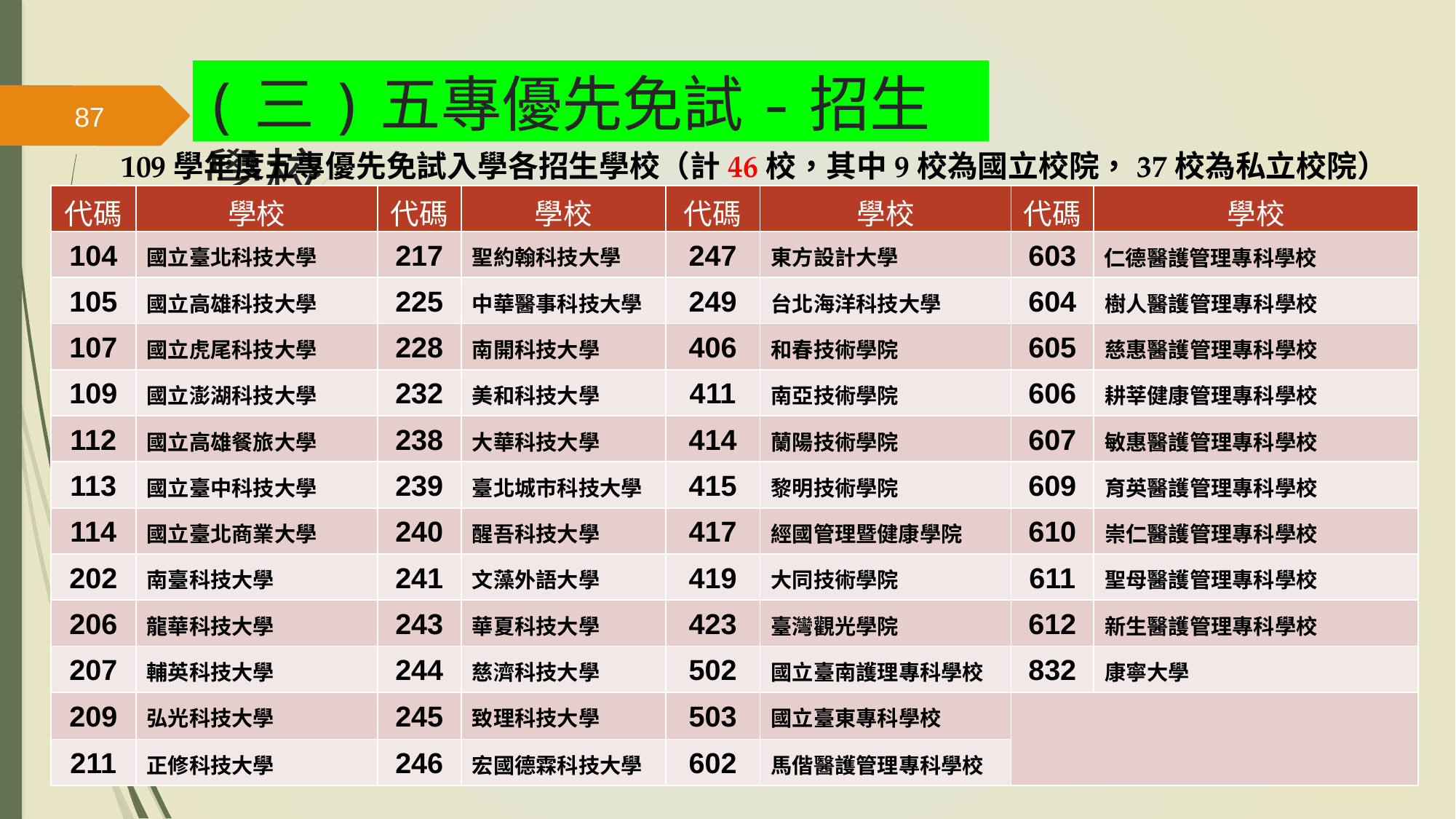

(三)五專優先免試-招生學校
87
109學年度五專優先免試入學各招生學校（計46校，其中9校為國立校院，37校為私立校院）
| 代碼 | 學校 | 代碼 | 學校 | 代碼 | 學校 | 代碼 | 學校 |
| --- | --- | --- | --- | --- | --- | --- | --- |
| 104 | 國立臺北科技大學 | 217 | 聖約翰科技大學 | 247 | 東方設計大學 | 603 | 仁德醫護管理專科學校 |
| 105 | 國立高雄科技大學 | 225 | 中華醫事科技大學 | 249 | 台北海洋科技大學 | 604 | 樹人醫護管理專科學校 |
| 107 | 國立虎尾科技大學 | 228 | 南開科技大學 | 406 | 和春技術學院 | 605 | 慈惠醫護管理專科學校 |
| 109 | 國立澎湖科技大學 | 232 | 美和科技大學 | 411 | 南亞技術學院 | 606 | 耕莘健康管理專科學校 |
| 112 | 國立高雄餐旅大學 | 238 | 大華科技大學 | 414 | 蘭陽技術學院 | 607 | 敏惠醫護管理專科學校 |
| 113 | 國立臺中科技大學 | 239 | 臺北城市科技大學 | 415 | 黎明技術學院 | 609 | 育英醫護管理專科學校 |
| 114 | 國立臺北商業大學 | 240 | 醒吾科技大學 | 417 | 經國管理暨健康學院 | 610 | 崇仁醫護管理專科學校 |
| 202 | 南臺科技大學 | 241 | 文藻外語大學 | 419 | 大同技術學院 | 611 | 聖母醫護管理專科學校 |
| 206 | 龍華科技大學 | 243 | 華夏科技大學 | 423 | 臺灣觀光學院 | 612 | 新生醫護管理專科學校 |
| 207 | 輔英科技大學 | 244 | 慈濟科技大學 | 502 | 國立臺南護理專科學校 | 832 | 康寧大學 |
| 209 | 弘光科技大學 | 245 | 致理科技大學 | 503 | 國立臺東專科學校 |  |  |
| 211 | 正修科技大學 | 246 | 宏國德霖科技大學 | 602 | 馬偕醫護管理專科學校 |  |  |